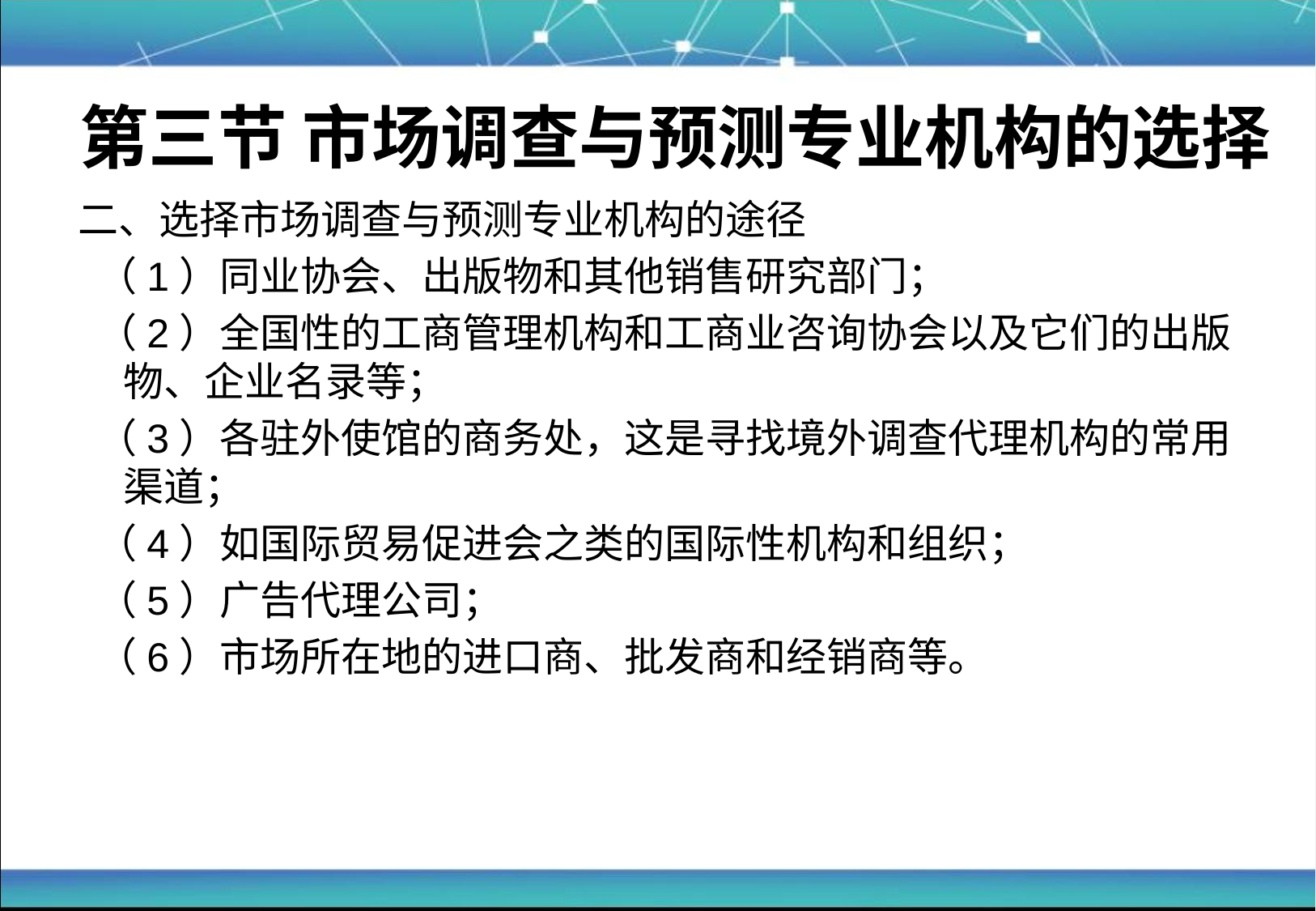

# 第三节 市场调查与预测专业机构的选择
二、选择市场调查与预测专业机构的途径
 （1）同业协会、出版物和其他销售研究部门；
 （2）全国性的工商管理机构和工商业咨询协会以及它们的出版物、企业名录等；
 （3）各驻外使馆的商务处，这是寻找境外调查代理机构的常用渠道；
 （4）如国际贸易促进会之类的国际性机构和组织；
 （5）广告代理公司；
 （6）市场所在地的进口商、批发商和经销商等。